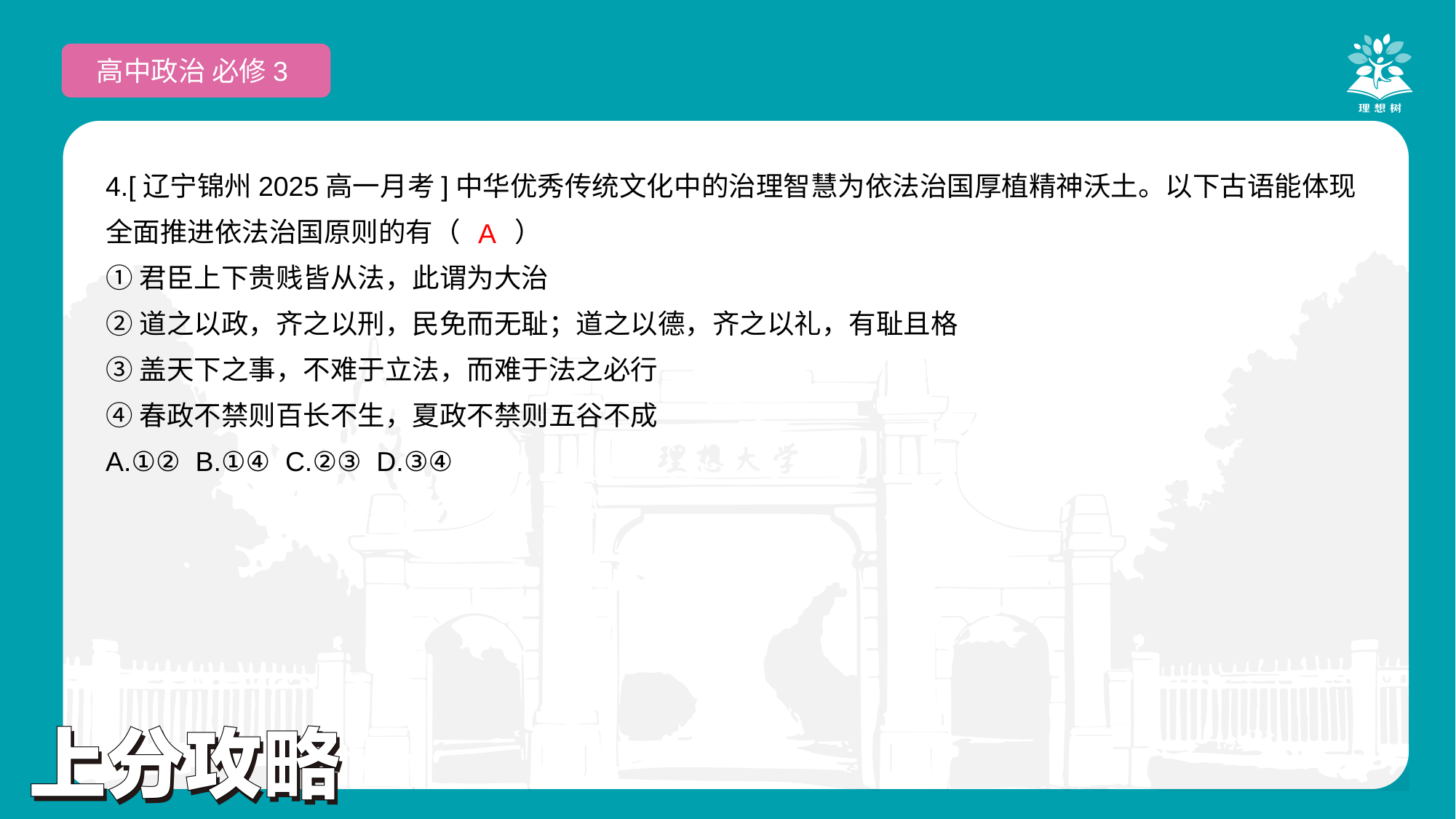

高中政治 必修3
4.[辽宁锦州2025高一月考]中华优秀传统文化中的治理智慧为依法治国厚植精神沃土。以下古语能体现全面推进依法治国原则的有（　　）
①君臣上下贵贱皆从法，此谓为大治
②道之以政，齐之以刑，民免而无耻；道之以德，齐之以礼，有耻且格
③盖天下之事，不难于立法，而难于法之必行
④春政不禁则百长不生，夏政不禁则五谷不成
A.①②  B.①④  C.②③  D.③④
 A